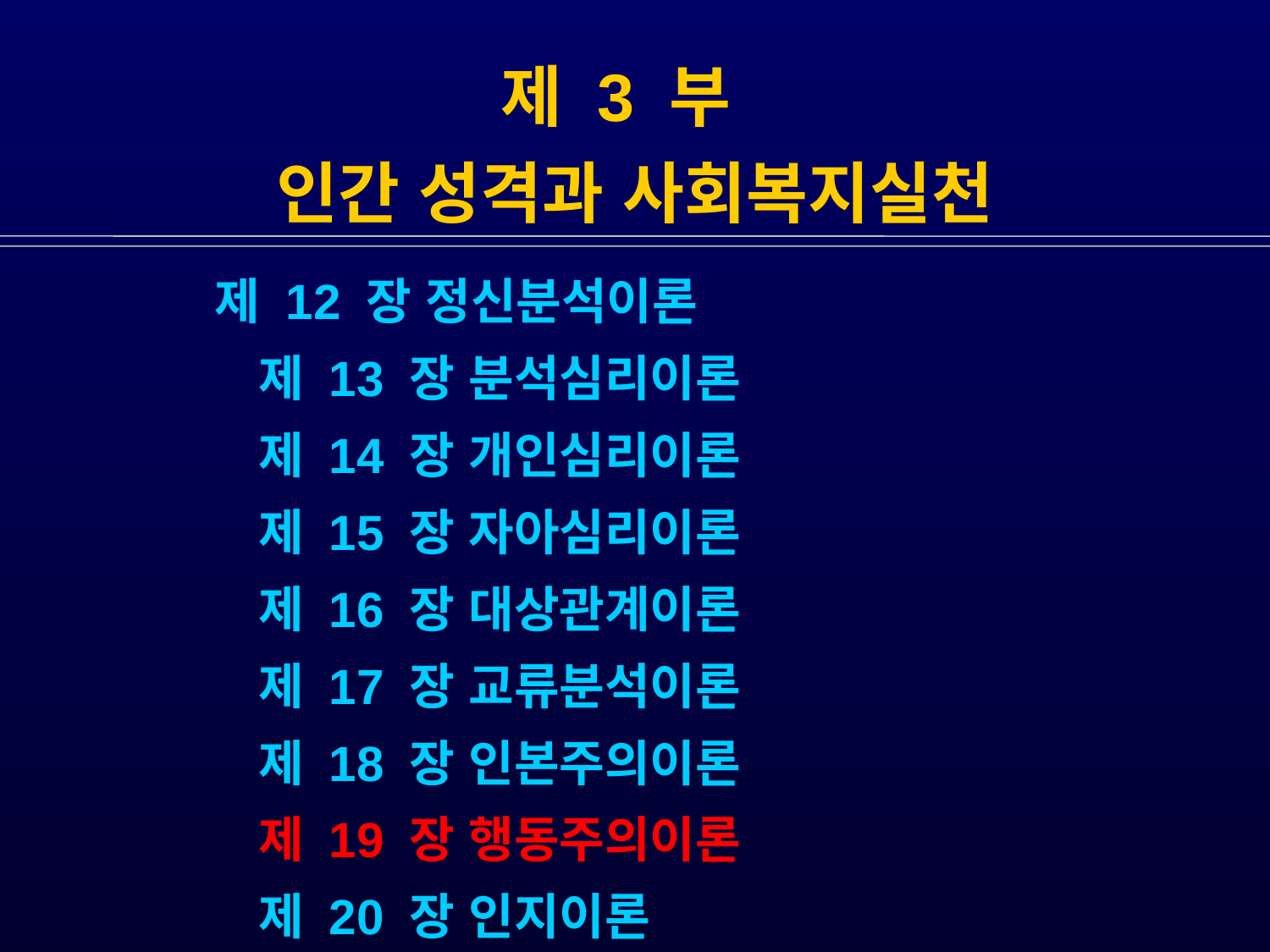

# 제 3 부 인간 성격과 사회복지실천

                 제 12 장 정신분석이론
                 제 13 장 분석심리이론
                 제 14 장 개인심리이론
                 제 15 장 자아심리이론
                 제 16 장 대상관계이론
                 제 17 장 교류분석이론
                 제 18 장 인본주의이론
                 제 19 장 행동주의이론
                 제 20 장 인지이론